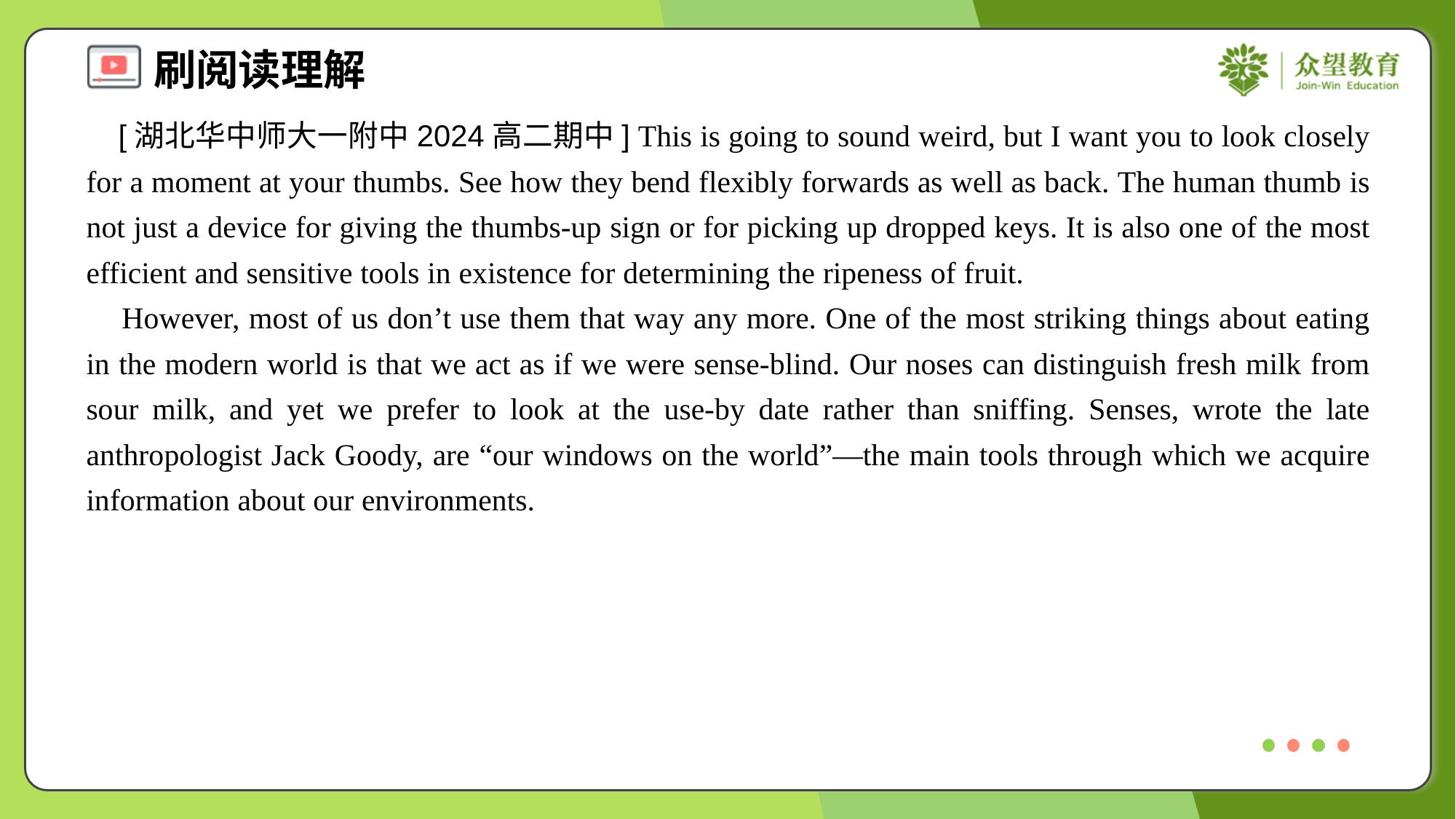

[湖北华中师大一附中2024高二期中] This is going to sound weird, but I want you to look closely for a moment at your thumbs. See how they bend flexibly forwards as well as back. The human thumb is not just a device for giving the thumbs-up sign or for picking up dropped keys. It is also one of the most efficient and sensitive tools in existence for determining the ripeness of fruit.
    However, most of us don’t use them that way any more. One of the most striking things about eating in the modern world is that we act as if we were sense-blind. Our noses can distinguish fresh milk from sour milk, and yet we prefer to look at the use-by date rather than sniffing. Senses, wrote the late anthropologist Jack Goody, are “our windows on the world”—the main tools through which we acquire information about our environments.